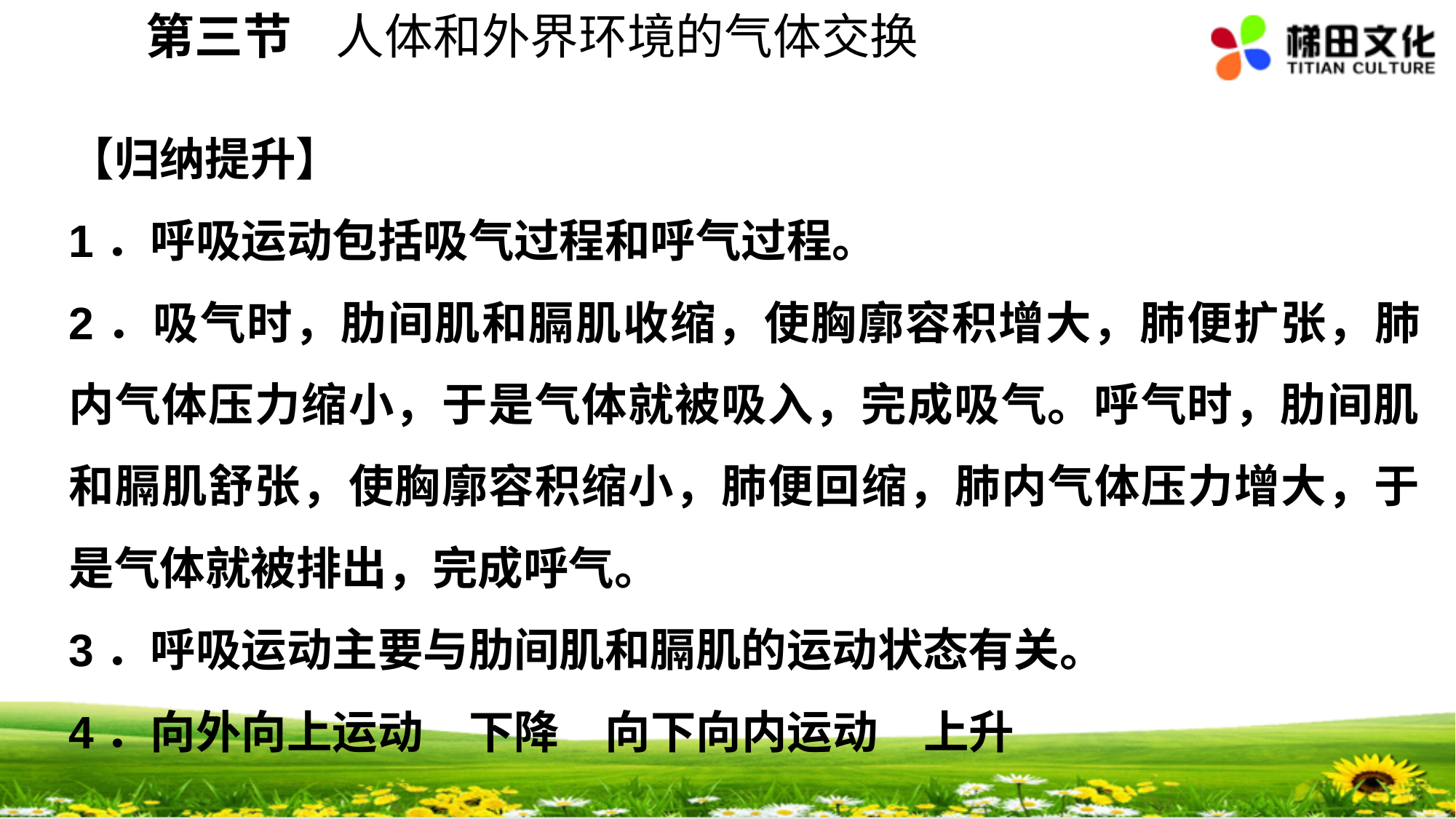

第三节    人体和外界环境的气体交换
【归纳提升】
1．呼吸运动包括吸气过程和呼气过程。
2．吸气时，肋间肌和膈肌收缩，使胸廓容积增大，肺便扩张，肺内气体压力缩小，于是气体就被吸入，完成吸气。呼气时，肋间肌和膈肌舒张，使胸廓容积缩小，肺便回缩，肺内气体压力增大，于是气体就被排出，完成呼气。
3．呼吸运动主要与肋间肌和膈肌的运动状态有关。
4．向外向上运动　下降　向下向内运动　上升